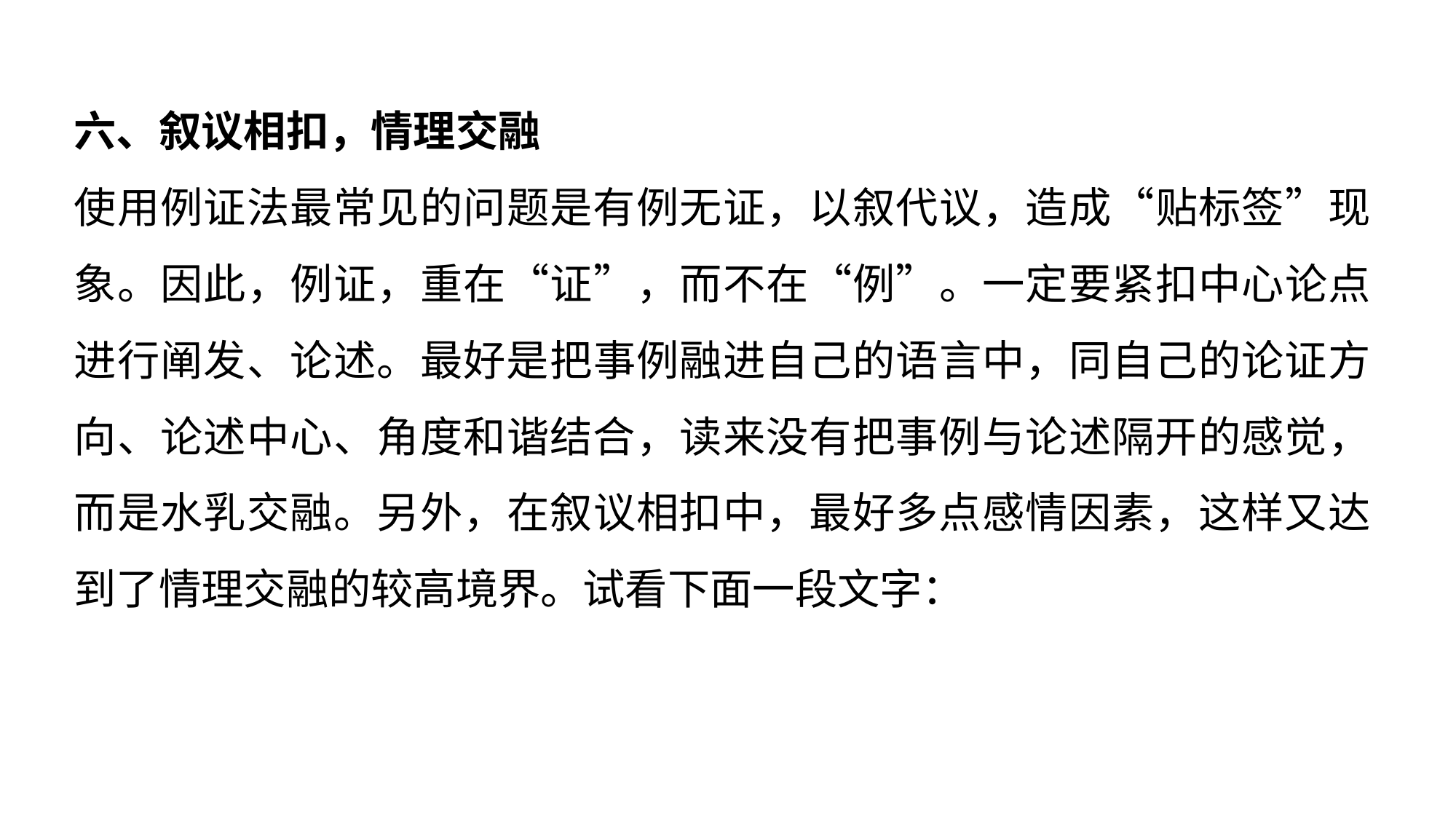

六、叙议相扣，情理交融
使用例证法最常见的问题是有例无证，以叙代议，造成“贴标签”现象。因此，例证，重在“证”，而不在“例”。一定要紧扣中心论点进行阐发、论述。最好是把事例融进自己的语言中，同自己的论证方向、论述中心、角度和谐结合，读来没有把事例与论述隔开的感觉，而是水乳交融。另外，在叙议相扣中，最好多点感情因素，这样又达到了情理交融的较高境界。试看下面一段文字：